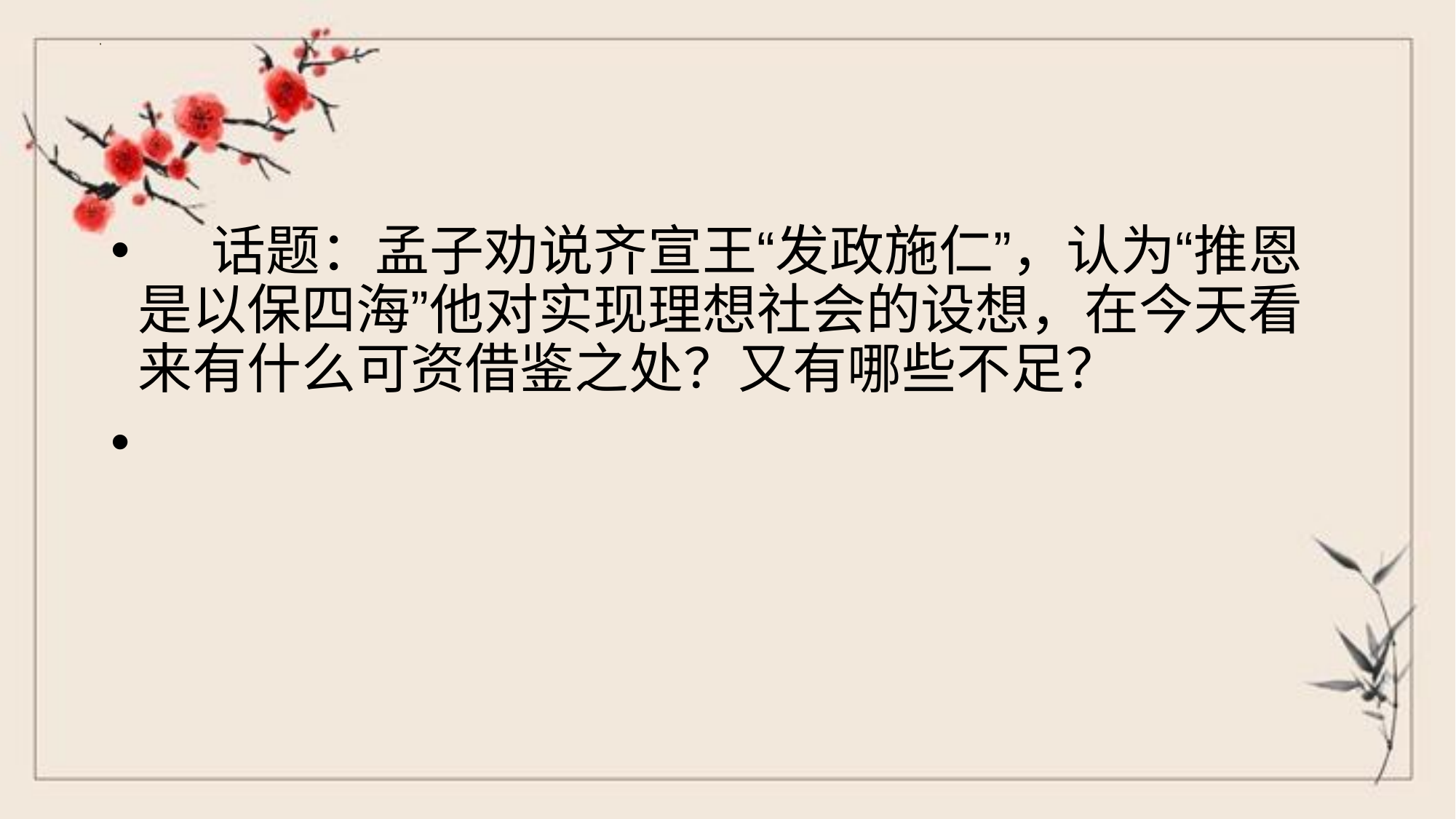

#
    话题：孟子劝说齐宣王“发政施仁”，认为“推恩是以保四海”他对实现理想社会的设想，在今天看来有什么可资借鉴之处？又有哪些不足？